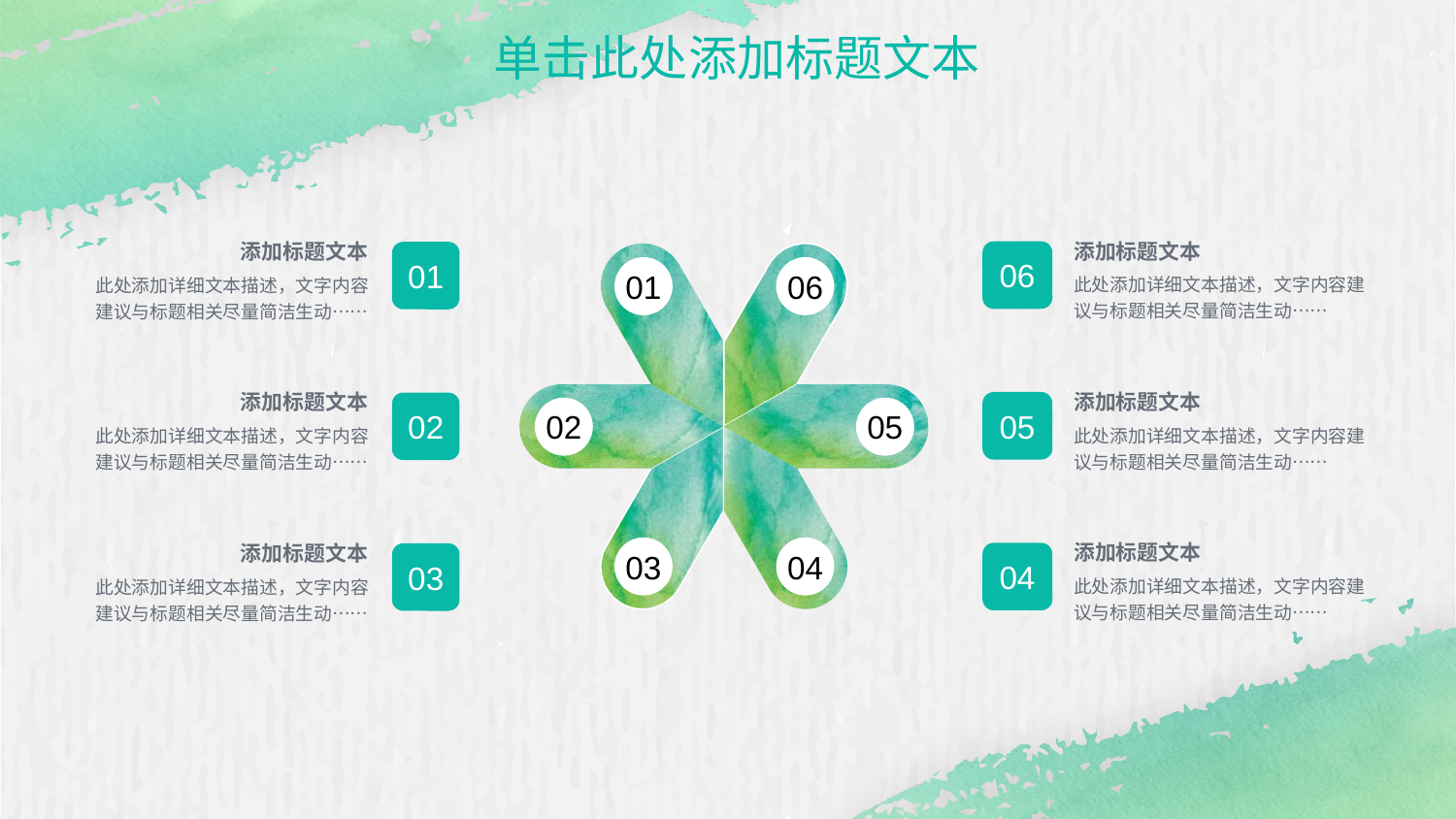

单击此处添加标题文本

01

06
添加标题文本
06
此处添加详细文本描述，文字内容建议与标题相关尽量简洁生动……
添加标题文本
01
此处添加详细文本描述，文字内容建议与标题相关尽量简洁生动……

02

05
添加标题文本
05
此处添加详细文本描述，文字内容建议与标题相关尽量简洁生动……
添加标题文本
02
此处添加详细文本描述，文字内容建议与标题相关尽量简洁生动……

03

04
添加标题文本
04
此处添加详细文本描述，文字内容建议与标题相关尽量简洁生动……
添加标题文本
03
此处添加详细文本描述，文字内容建议与标题相关尽量简洁生动……